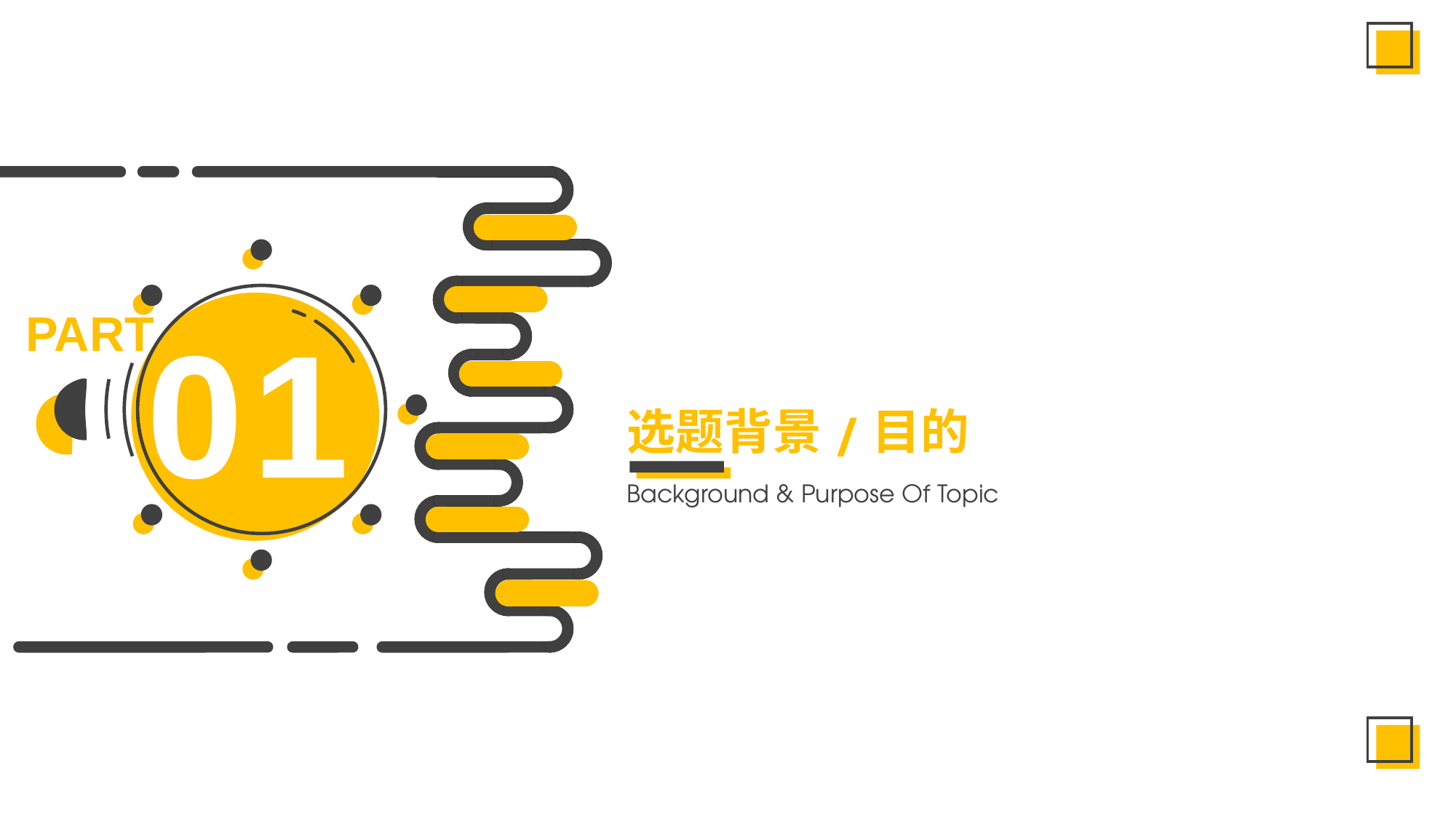

01
选题背景/目的
Background & Purpose Of Topic